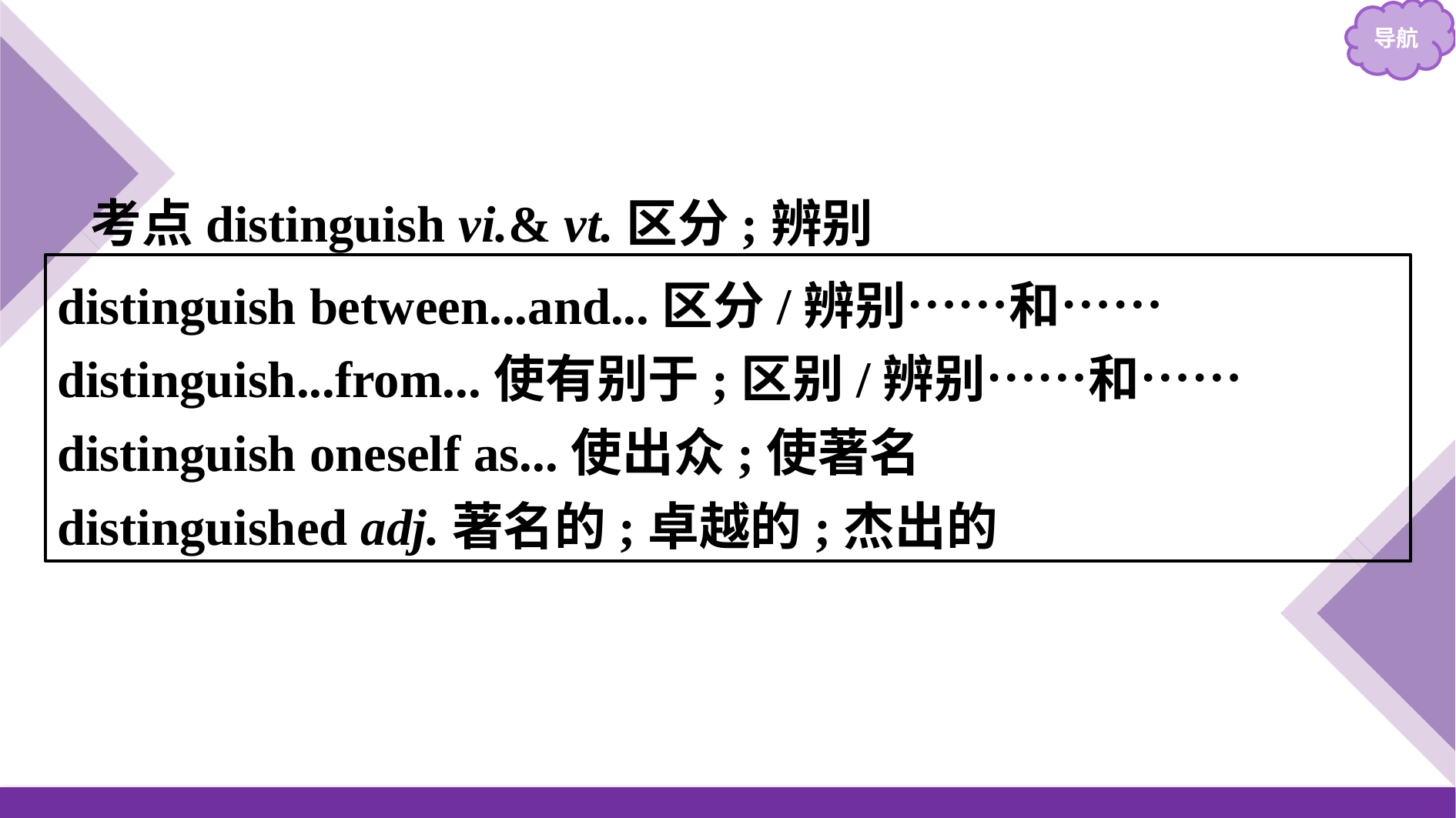

考点distinguish vi.& vt.区分;辨别
distinguish between...and...区分/辨别……和……
distinguish...from...使有别于;区别/辨别……和……
distinguish oneself as...使出众;使著名
distinguished adj.著名的;卓越的;杰出的